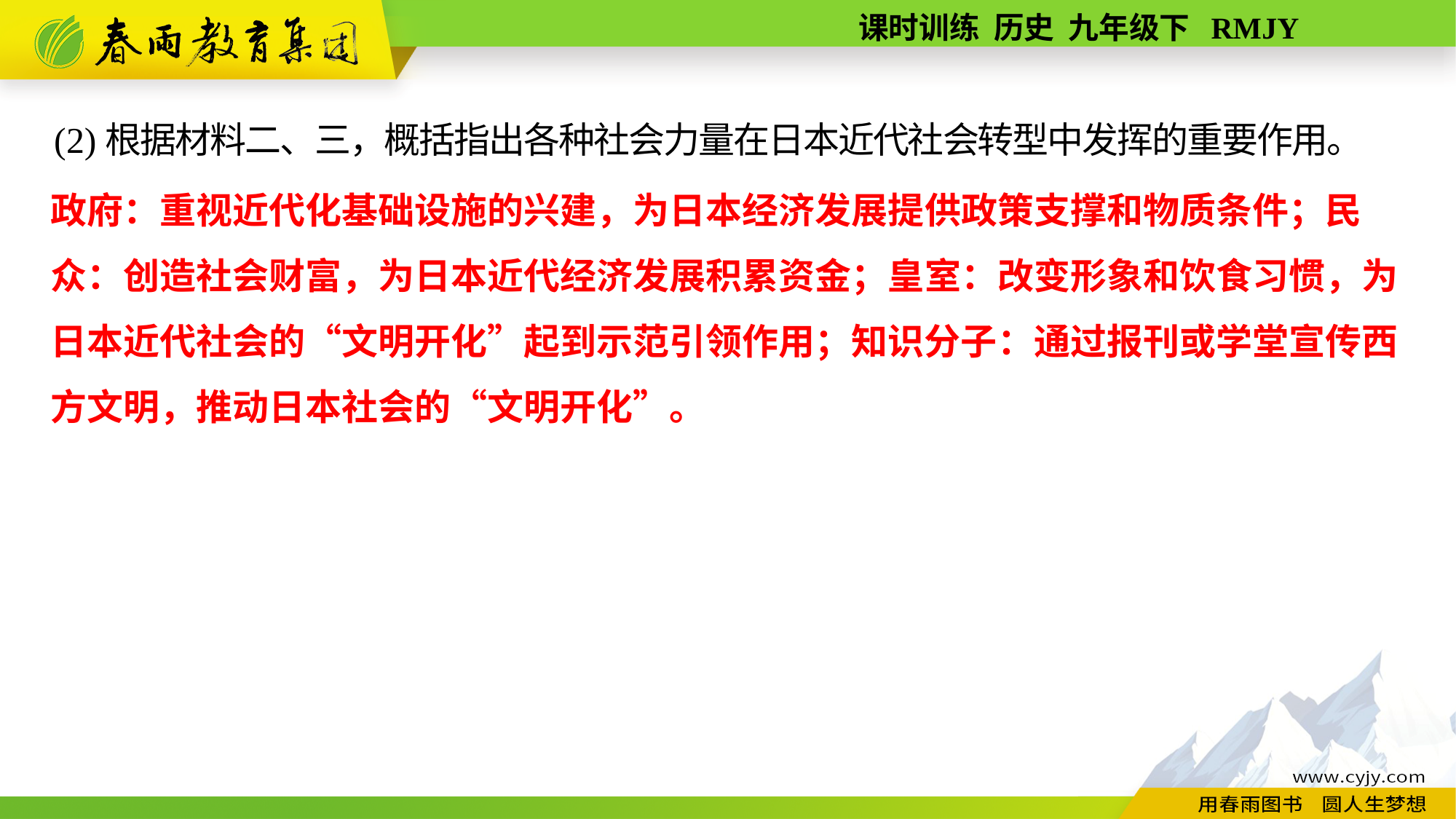

(2)根据材料二、三，概括指出各种社会力量在日本近代社会转型中发挥的重要作用。
政府：重视近代化基础设施的兴建，为日本经济发展提供政策支撑和物质条件；民众：创造社会财富，为日本近代经济发展积累资金；皇室：改变形象和饮食习惯，为日本近代社会的“文明开化”起到示范引领作用；知识分子：通过报刊或学堂宣传西方文明，推动日本社会的“文明开化”。